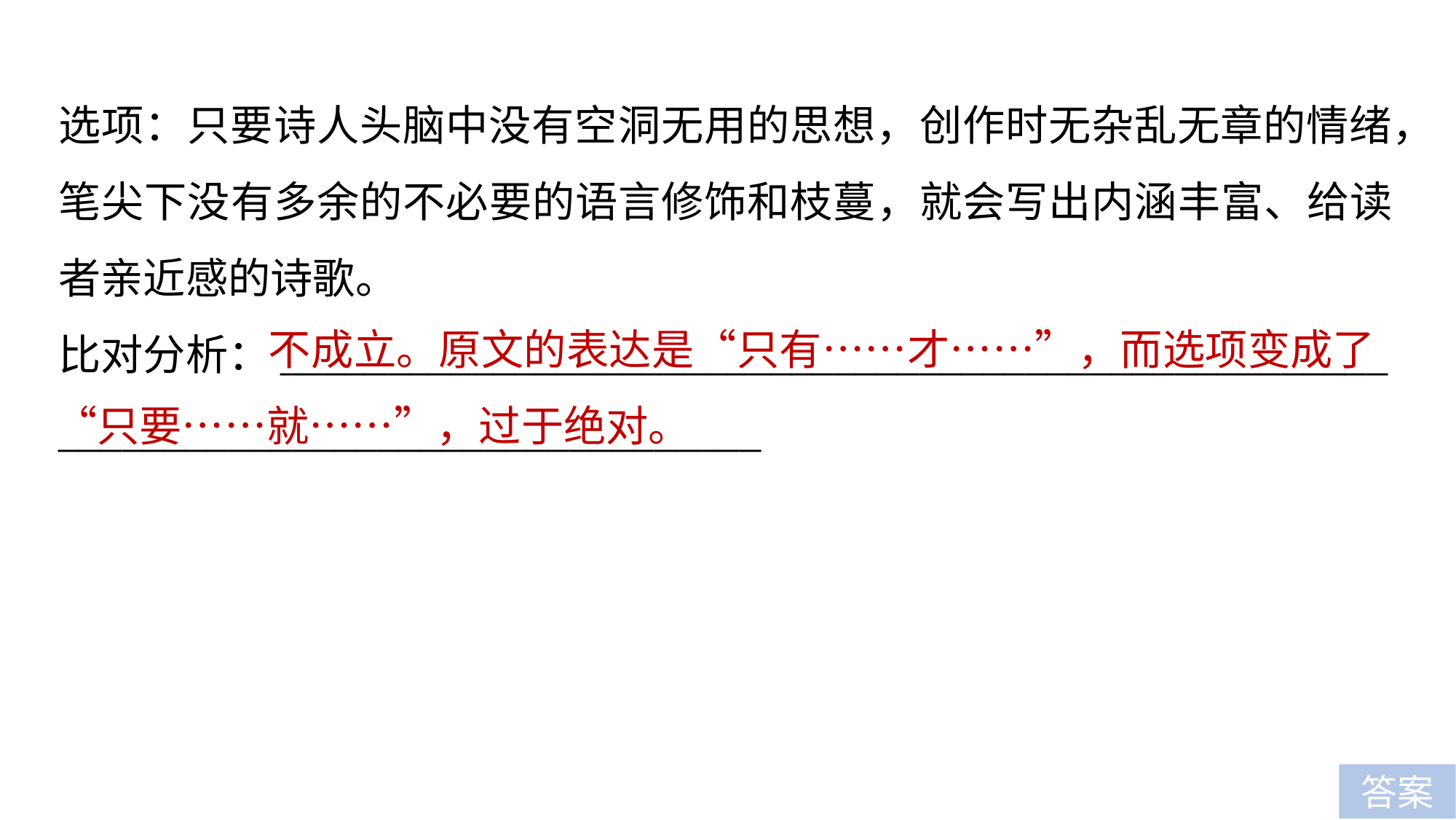

选项：只要诗人头脑中没有空洞无用的思想，创作时无杂乱无章的情绪，笔尖下没有多余的不必要的语言修饰和枝蔓，就会写出内涵丰富、给读者亲近感的诗歌。
比对分析：____________________________________________________
_________________________________
                     不成立。原文的表达是“只有……才……”，而选项变成了“只要……就……”，过于绝对。
答案